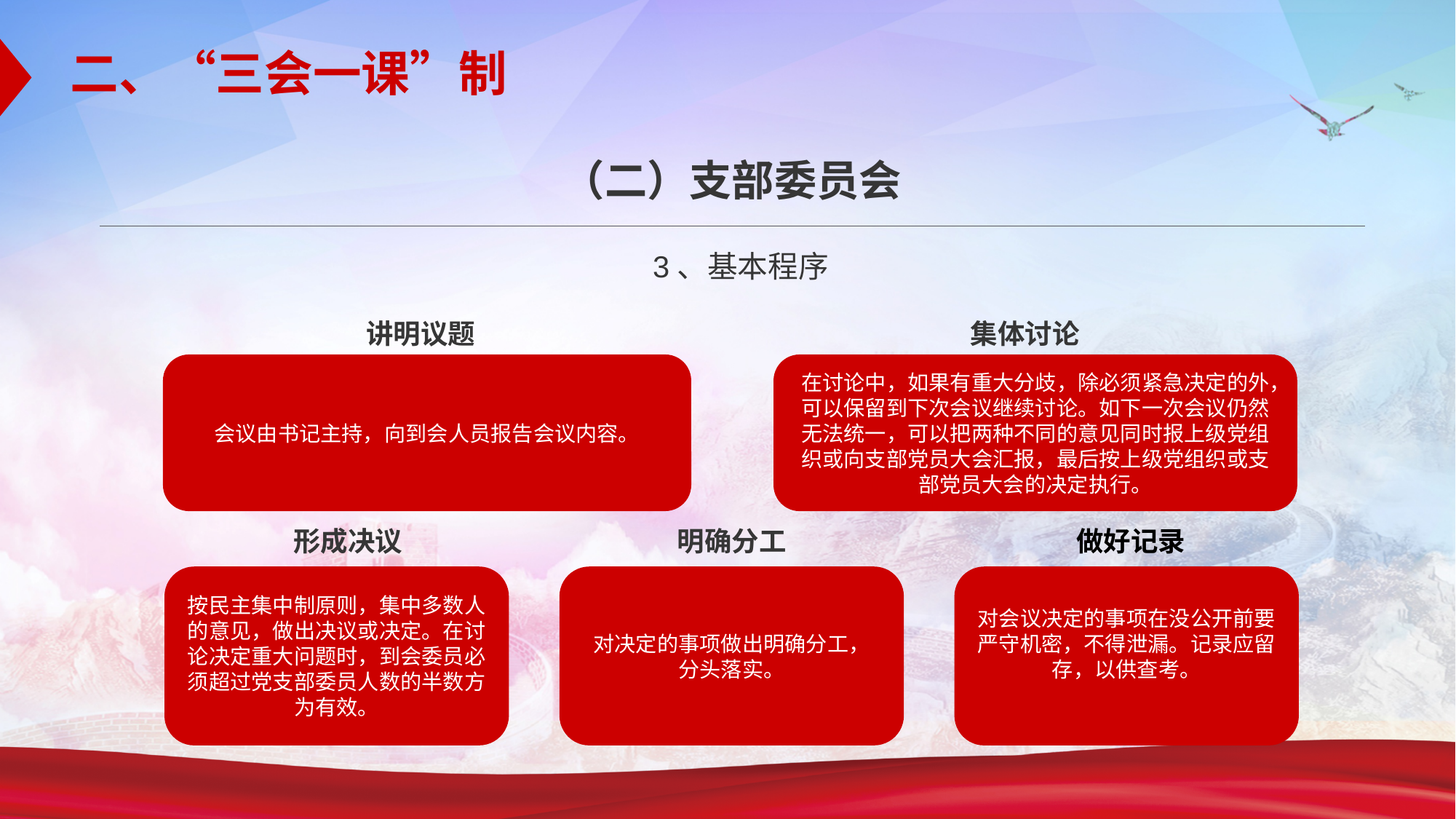

二、“三会一课”制

（二）支部委员会
3、基本程序
讲明议题
集体讨论
会议由书记主持，向到会人员报告会议内容。
在讨论中，如果有重大分歧，除必须紧急决定的外，可以保留到下次会议继续讨论。如下一次会议仍然无法统一，可以把两种不同的意见同时报上级党组织或向支部党员大会汇报，最后按上级党组织或支部党员大会的决定执行。
形成决议
明确分工
做好记录
按民主集中制原则，集中多数人的意见，做出决议或决定。在讨论决定重大问题时，到会委员必须超过党支部委员人数的半数方为有效。
对决定的事项做出明确分工，
分头落实。
对会议决定的事项在没公开前要严守机密，不得泄漏。记录应留存，以供查考。